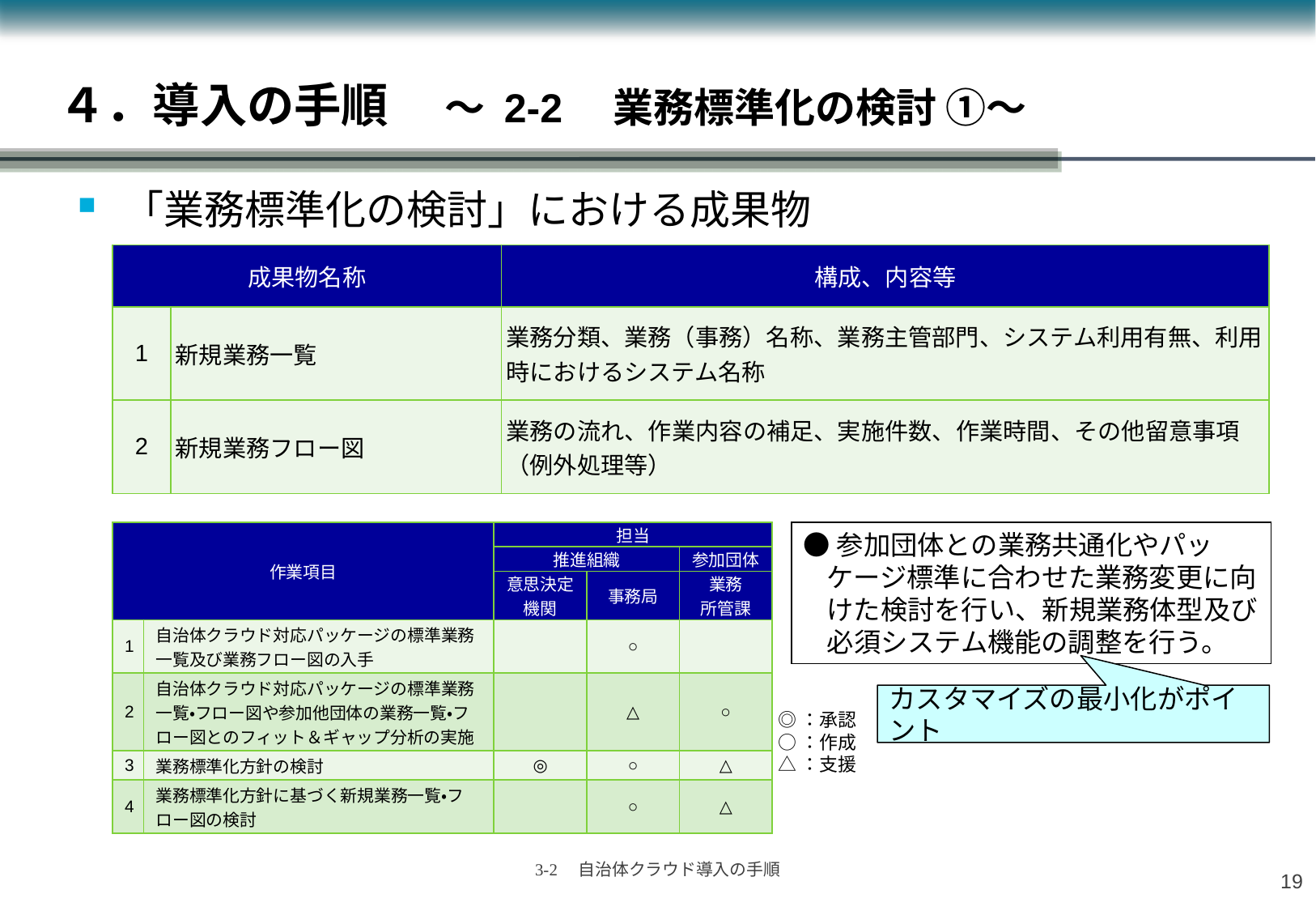

４．導入の手順　 ～ 2-2　業務標準化の検討 ①～
「業務標準化の検討」における成果物
| 成果物名称 |  | 構成、内容等 |
| --- | --- | --- |
| 1 | 新規業務一覧 | 業務分類、業務（事務）名称、業務主管部門、システム利用有無、利用時におけるシステム名称 |
| 2 | 新規業務フロー図 | 業務の流れ、作業内容の補足、実施件数、作業時間、その他留意事項（例外処理等） |
●参加団体との業務共通化やパッケージ標準に合わせた業務変更に向けた検討を行い、新規業務体型及び必須システム機能の調整を行う。
| 作業項目 |  | 担当 |  |  |
| --- | --- | --- | --- | --- |
|  |  | 推進組織 |  | 参加団体 |
|  |  | 意思決定 機関 | 事務局 | 業務 所管課 |
| 1 | 自治体クラウド対応パッケージの標準業務一覧及び業務フロー図の入手 |  | ○ |  |
| 2 | 自治体クラウド対応パッケージの標準業務一覧・フロー図や参加他団体の業務一覧・フロー図とのフィット＆ギャップ分析の実施 |  | △ | ○ |
| 3 | 業務標準化方針の検討 | ◎ | ○ | △ |
| 4 | 業務標準化方針に基づく新規業務一覧・フロー図の検討 |  | ○ | △ |
カスタマイズの最小化がポイント
◎：承認
○：作成
△：支援
19
3-2　自治体クラウド導入の手順